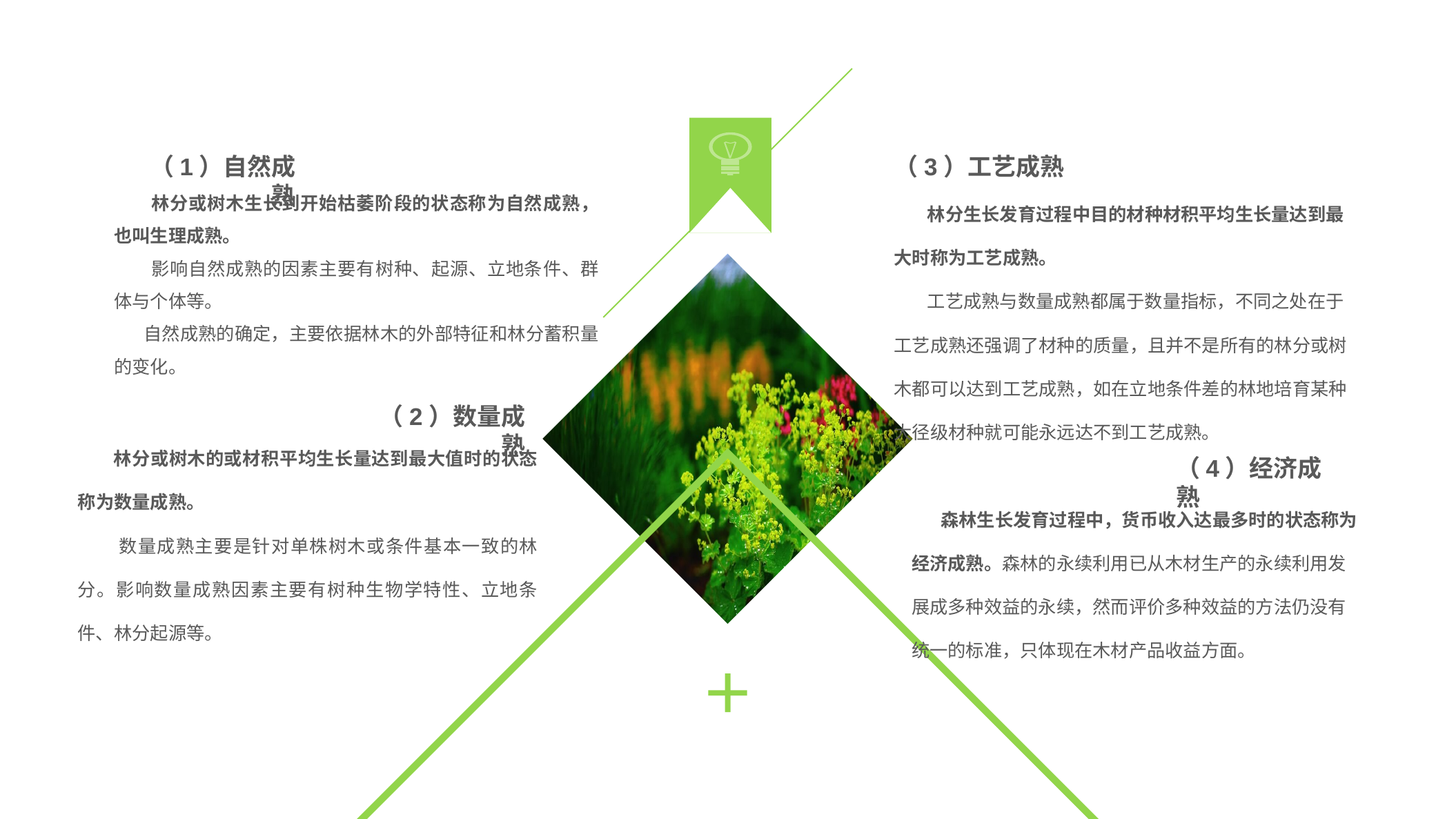

（1）自然成熟
（3）工艺成熟
       林分生长发育过程中目的材种材积平均生长量达到最大时称为工艺成熟。
       工艺成熟与数量成熟都属于数量指标，不同之处在于工艺成熟还强调了材种的质量，且并不是所有的林分或树木都可以达到工艺成熟，如在立地条件差的林地培育某种大径级材种就可能永远达不到工艺成熟。
       林分或树木生长到开始枯萎阶段的状态称为自然成熟，也叫生理成熟。
       影响自然成熟的因素主要有树种、起源、立地条件、群体与个体等。
      自然成熟的确定，主要依据林木的外部特征和林分蓄积量的变化。

（2）数量成熟
       林分或树木的或材积平均生长量达到最大值时的状态称为数量成熟。
       数量成熟主要是针对单株树木或条件基本一致的林分。影响数量成熟因素主要有树种生物学特性、立地条件、林分起源等。
（4）经济成熟
      森林生长发育过程中，货币收入达最多时的状态称为经济成熟。森林的永续利用已从木材生产的永续利用发展成多种效益的永续，然而评价多种效益的方法仍没有统一的标准，只体现在木材产品收益方面。